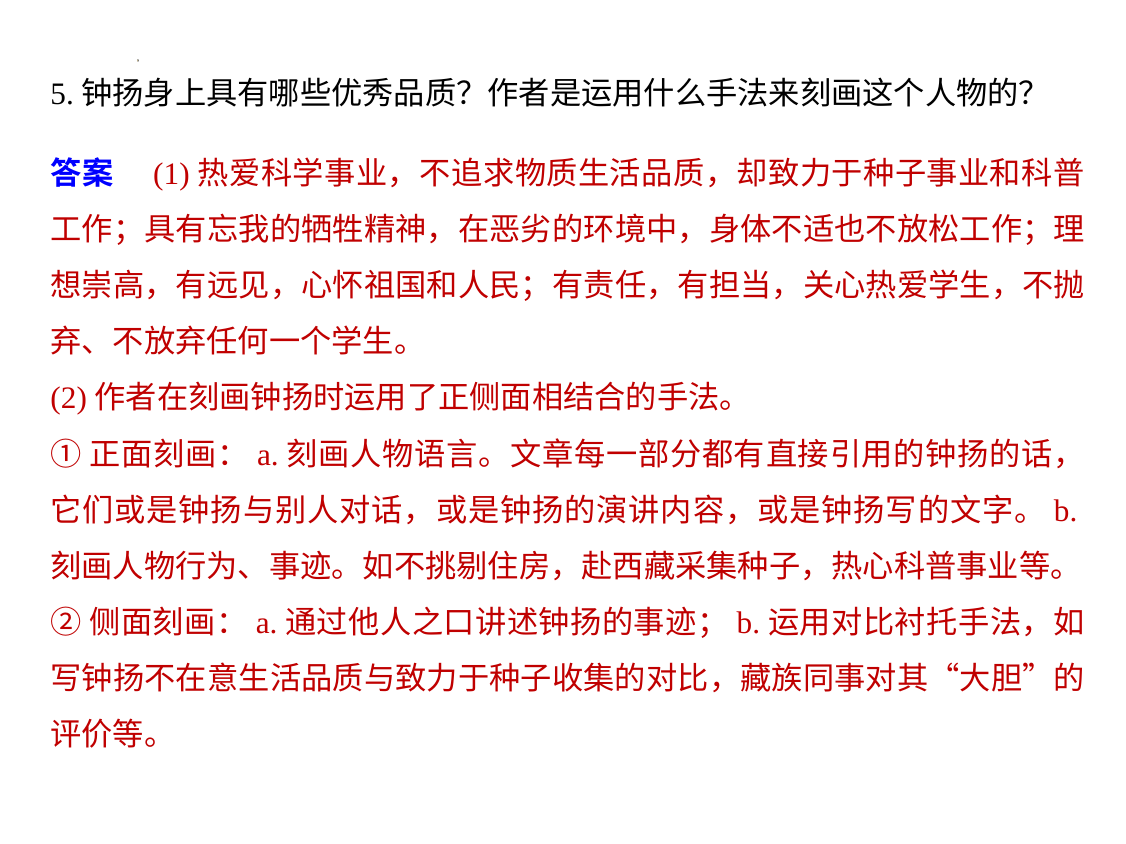

5.钟扬身上具有哪些优秀品质？作者是运用什么手法来刻画这个人物的？
答案　(1)热爱科学事业，不追求物质生活品质，却致力于种子事业和科普工作；具有忘我的牺牲精神，在恶劣的环境中，身体不适也不放松工作；理想崇高，有远见，心怀祖国和人民；有责任，有担当，关心热爱学生，不抛弃、不放弃任何一个学生。
(2)作者在刻画钟扬时运用了正侧面相结合的手法。
①正面刻画：a.刻画人物语言。文章每一部分都有直接引用的钟扬的话，它们或是钟扬与别人对话，或是钟扬的演讲内容，或是钟扬写的文字。b.刻画人物行为、事迹。如不挑剔住房，赴西藏采集种子，热心科普事业等。
②侧面刻画：a.通过他人之口讲述钟扬的事迹；b.运用对比衬托手法，如写钟扬不在意生活品质与致力于种子收集的对比，藏族同事对其“大胆”的评价等。